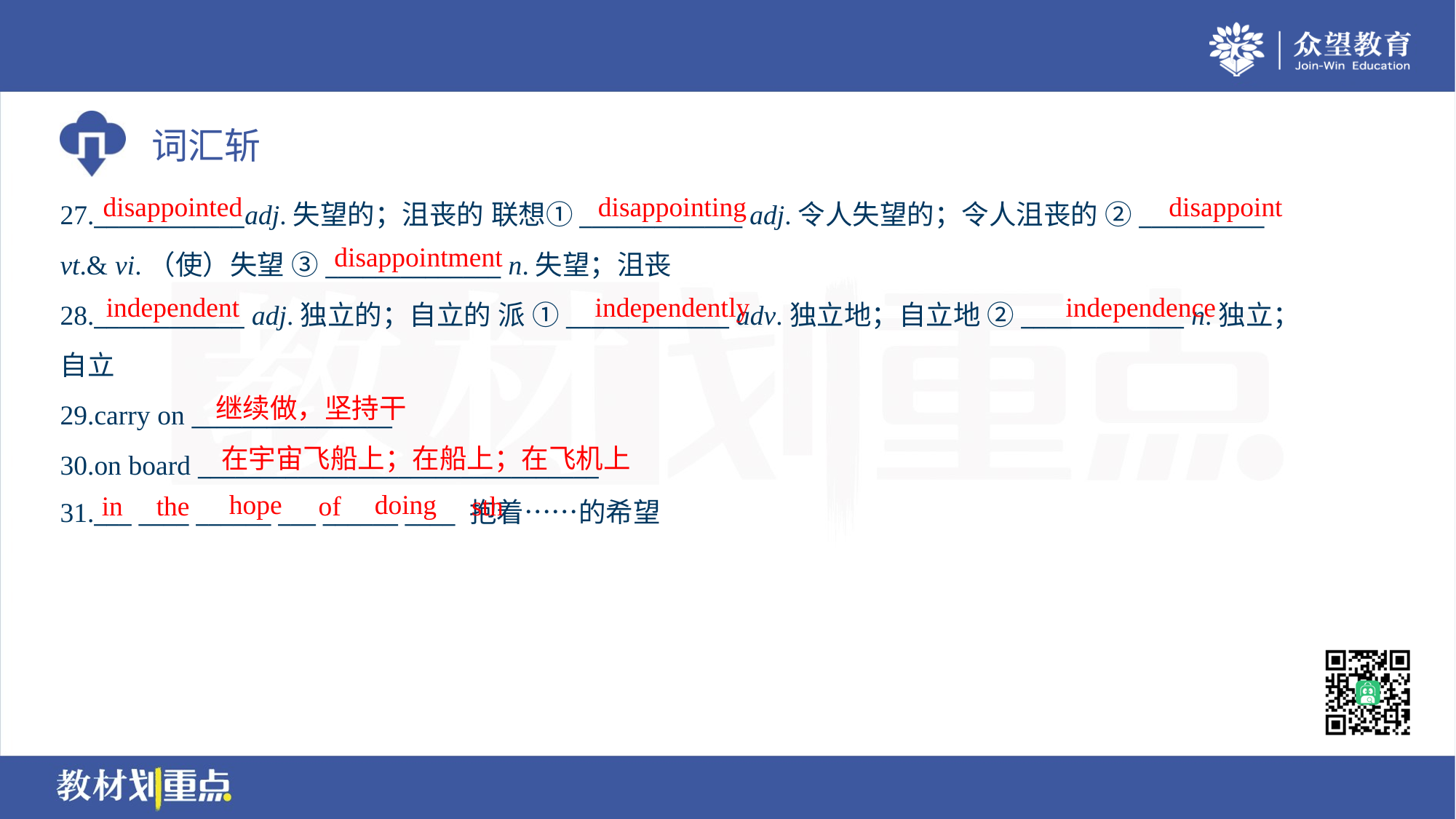

disappointed
disappointing
disappoint
27.____________adj.失望的；沮丧的 联想①_____________ adj.令人失望的；令人沮丧的 ②__________
vt.& vi.（使）失望 ③______________ n.失望；沮丧
28.____________ adj.独立的；自立的 派 ①_____________ adv.独立地；自立地 ②_____________ n.独立；
自立
29.carry on ________________
30.on board ________________________________
31.___ ____ ______ ___ ______ ____ 抱着……的希望
disappointment
independent
independently
independence
继续做，坚持干
在宇宙飞船上；在船上；在飞机上
hope
doing
in
the
of
sth